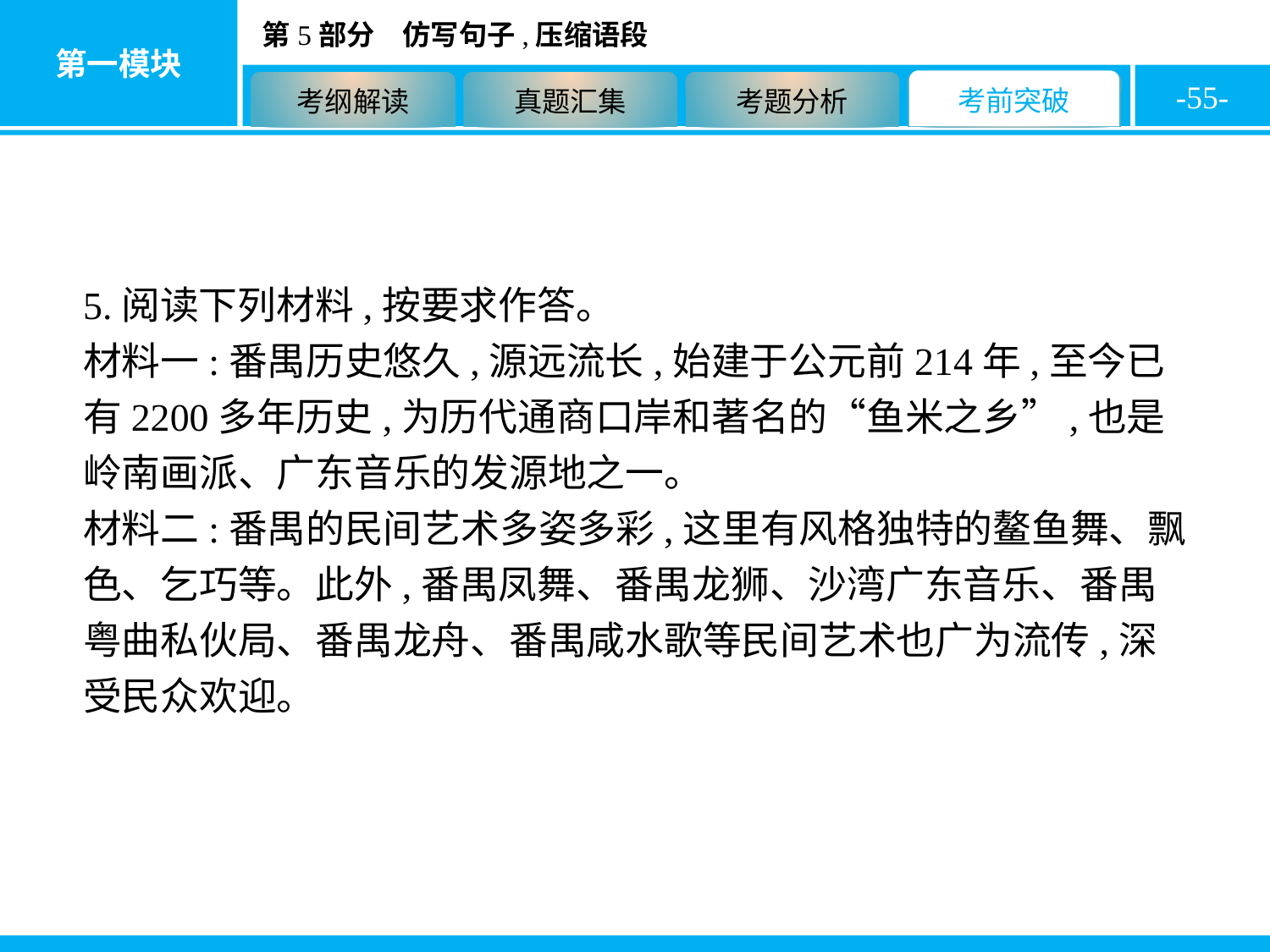

-55-
5.阅读下列材料,按要求作答。
材料一:番禺历史悠久,源远流长,始建于公元前214年,至今已有2200多年历史,为历代通商口岸和著名的“鱼米之乡”,也是岭南画派、广东音乐的发源地之一。
材料二:番禺的民间艺术多姿多彩,这里有风格独特的鳌鱼舞、飘色、乞巧等。此外,番禺凤舞、番禺龙狮、沙湾广东音乐、番禺粤曲私伙局、番禺龙舟、番禺咸水歌等民间艺术也广为流传,深受民众欢迎。